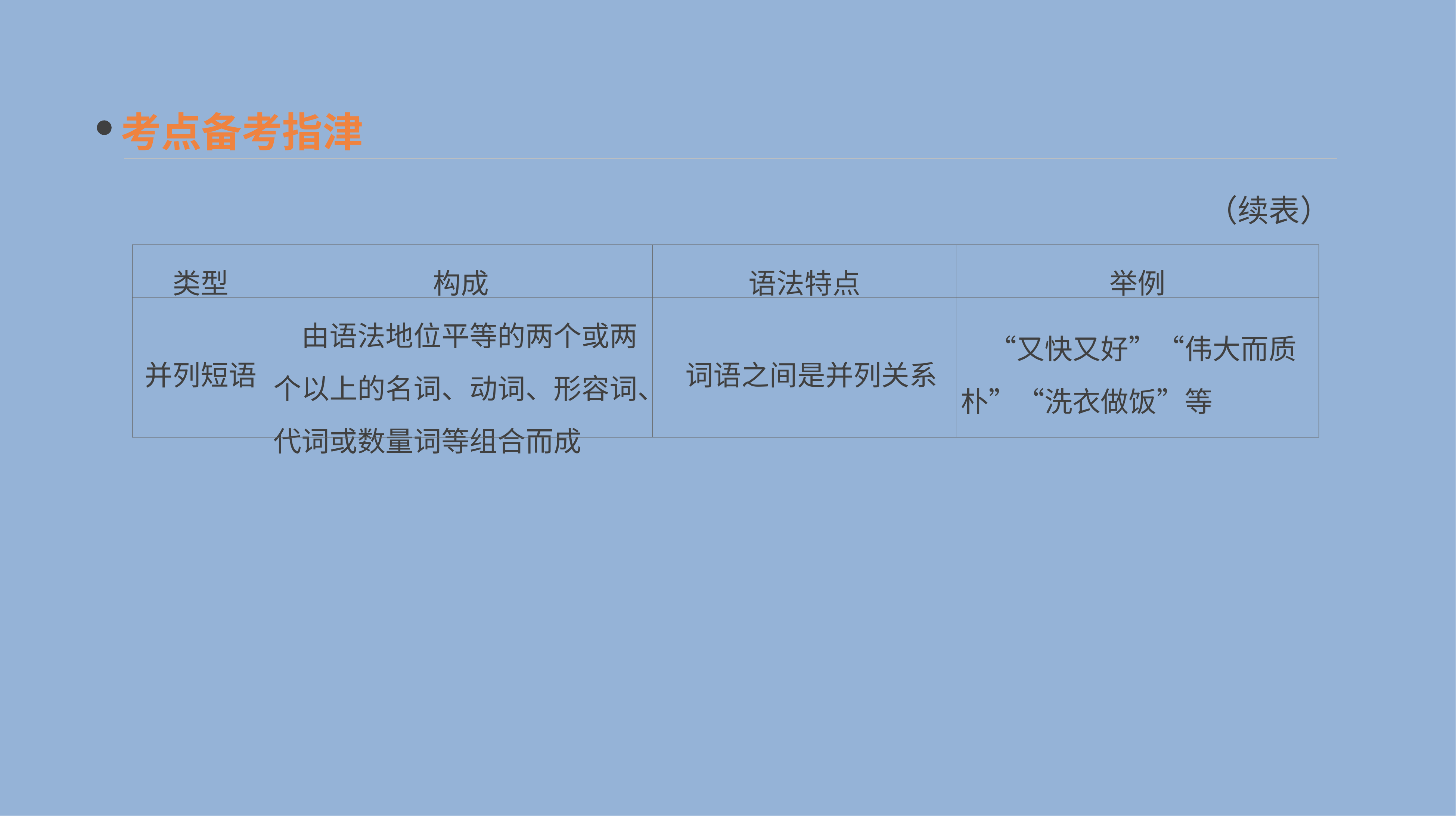

考点备考指津

（续表）
| 类型 | 构成 | 语法特点 | 举例 |
| --- | --- | --- | --- |
| 并列短语 | 由语法地位平等的两个或两个以上的名词、动词、形容词、代词或数量词等组合而成 | 词语之间是并列关系 | “又快又好”“伟大而质朴”“洗衣做饭”等 |